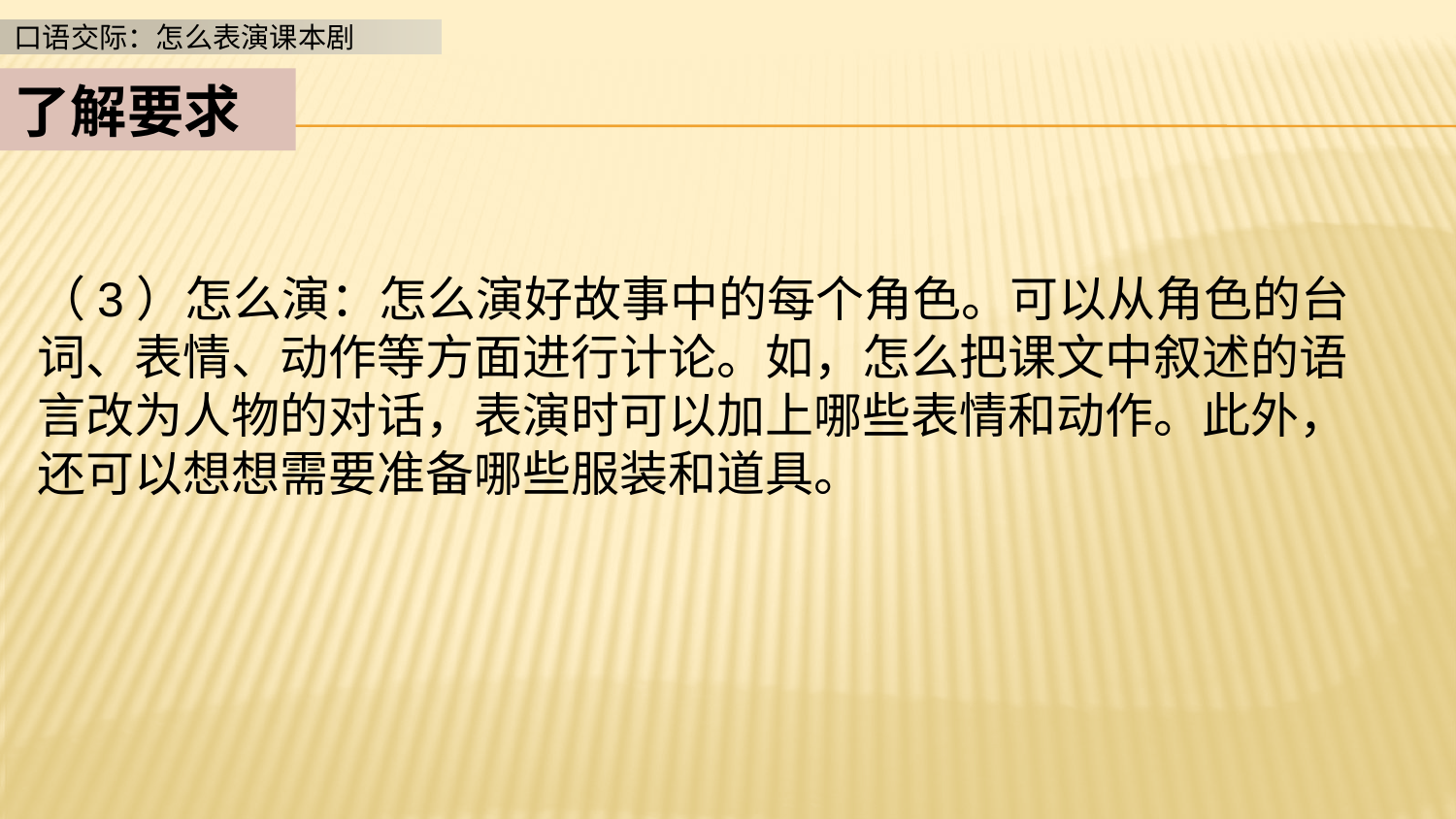

了解要求
（3）怎么演：怎么演好故事中的每个角色。可以从角色的台词、表情、动作等方面进行计论。如，怎么把课文中叙述的语言改为人物的对话，表演时可以加上哪些表情和动作。此外，还可以想想需要准备哪些服装和道具。